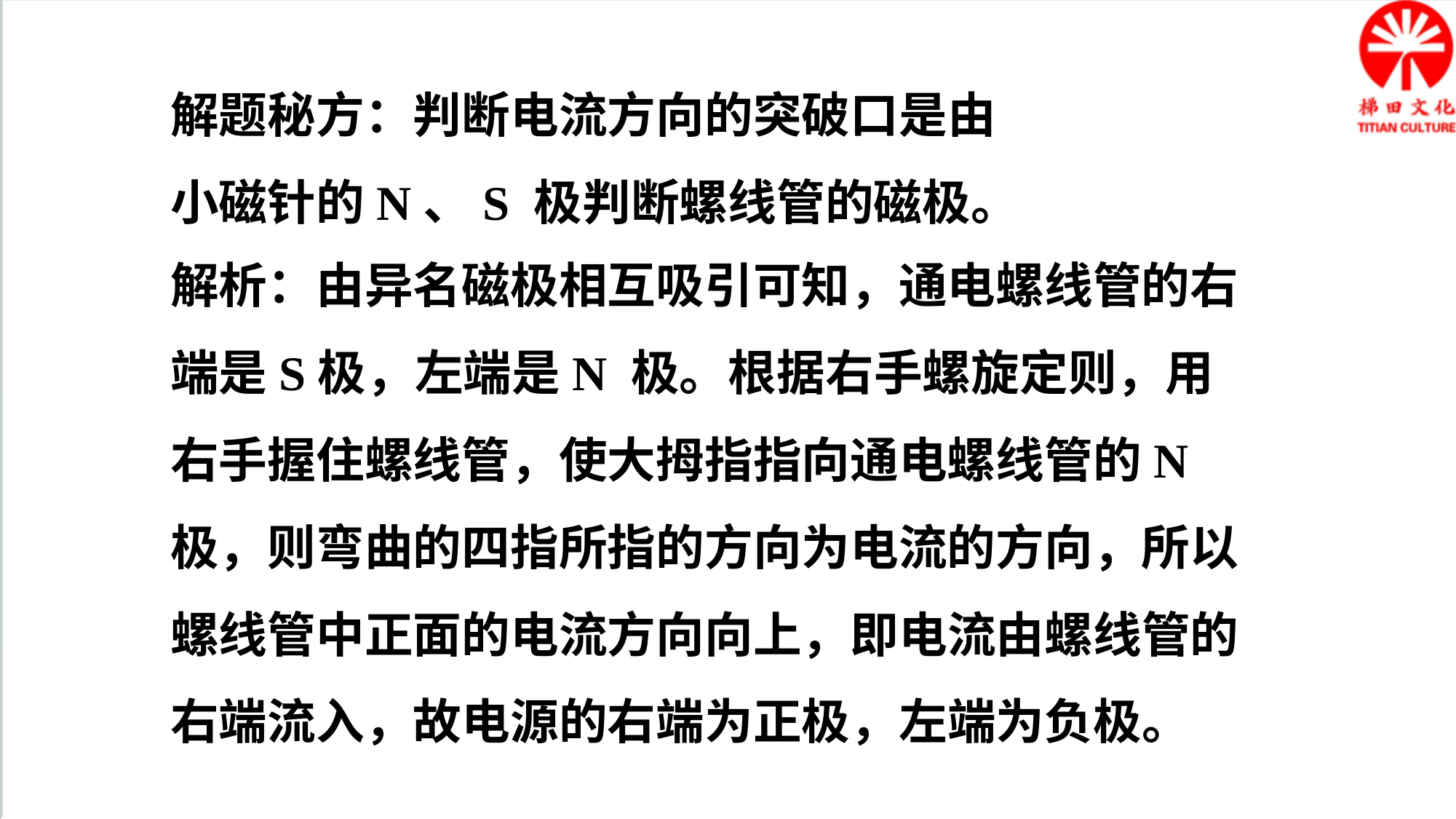

解题秘方：判断电流方向的突破口是由小磁针的N、S 极判断螺线管的磁极。
解析：由异名磁极相互吸引可知，通电螺线管的右端是S极，左端是N 极。根据右手螺旋定则，用右手握住螺线管，使大拇指指向通电螺线管的N 极，则弯曲的四指所指的方向为电流的方向，所以螺线管中正面的电流方向向上，即电流由螺线管的右端流入，故电源的右端为正极，左端为负极。